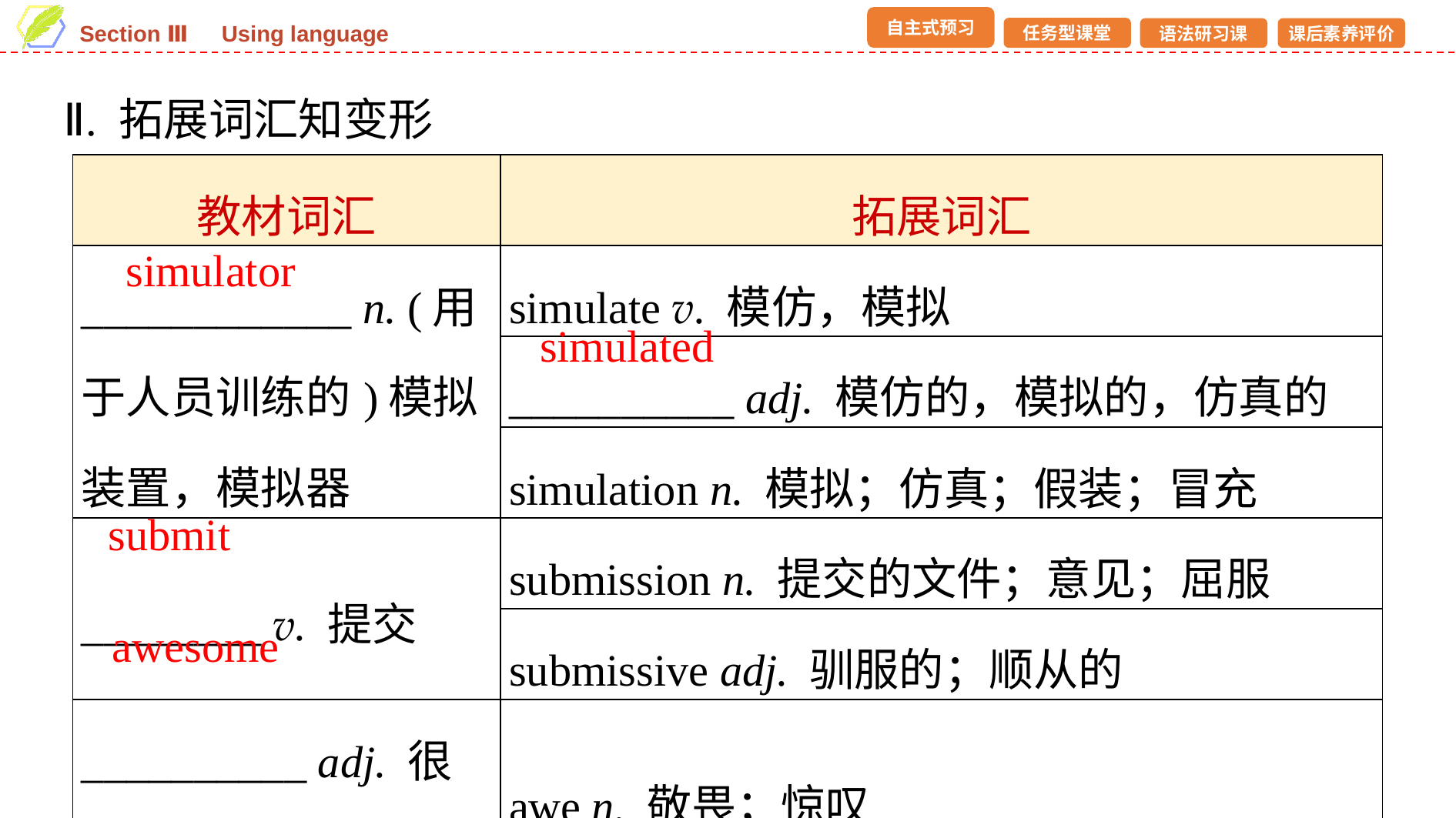

Ⅱ. 拓展词汇知变形
| 教材词汇 | 拓展词汇 |
| --- | --- |
| \_\_\_\_\_\_\_\_\_\_\_\_ n. (用于人员训练的)模拟装置，模拟器 | simulate v. 模仿，模拟 |
|  | \_\_\_\_\_\_\_\_\_\_ adj. 模仿的，模拟的，仿真的 |
|  | simulation n. 模拟；仿真；假装；冒充 |
| \_\_\_\_\_\_\_\_ v. 提交 | submission n. 提交的文件；意见；屈服 |
|  | submissive adj. 驯服的；顺从的 |
| \_\_\_\_\_\_\_\_\_\_ adj. 很好的，了不起的 | awe n. 敬畏；惊叹 |
simulator
simulated
submit
awesome